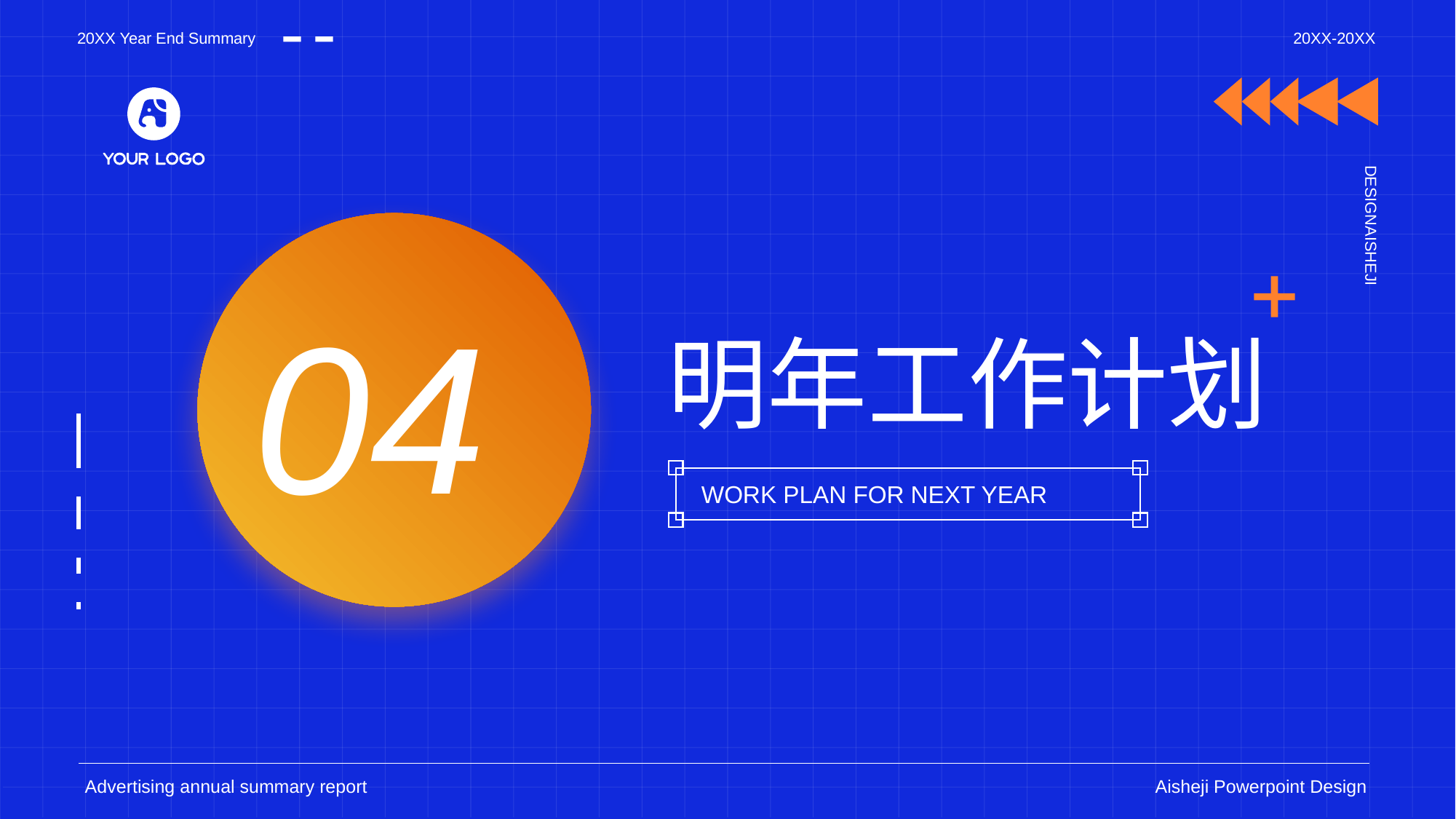

20XX Year End Summary
20XX-20XX

DESIGNAISHEJI

04
明年工作计划

WORK PLAN FOR NEXT YEAR

Advertising annual summary report
Aisheji Powerpoint Design